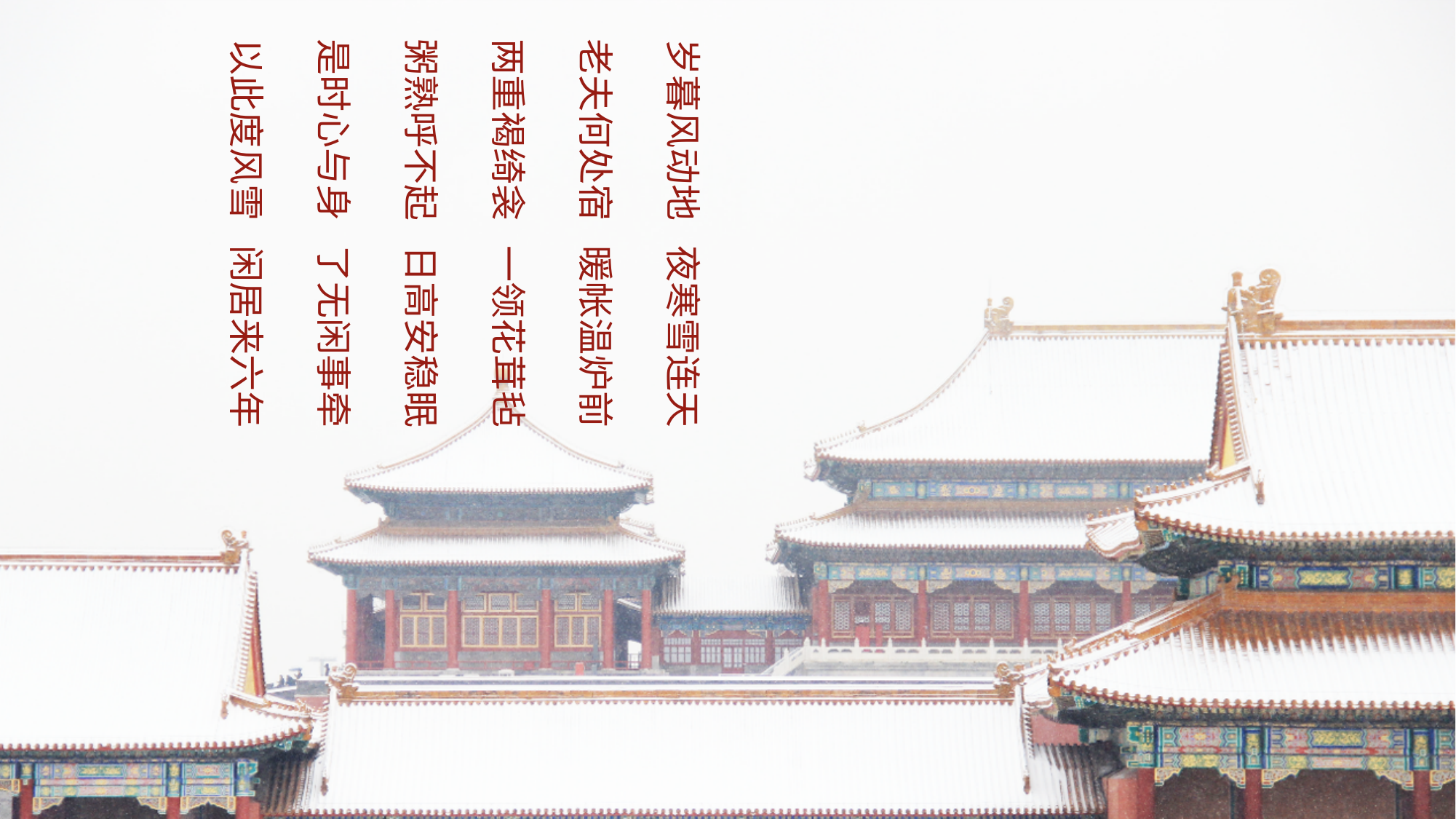

岁暮风动地   夜寒雪连天   老夫何处宿   暖帐温炉前
两重褐绮衾   一领花茸毡   粥熟呼不起   日高安稳眠
是时心与身   了无闲事牵   以此度风雪   闲居来六年